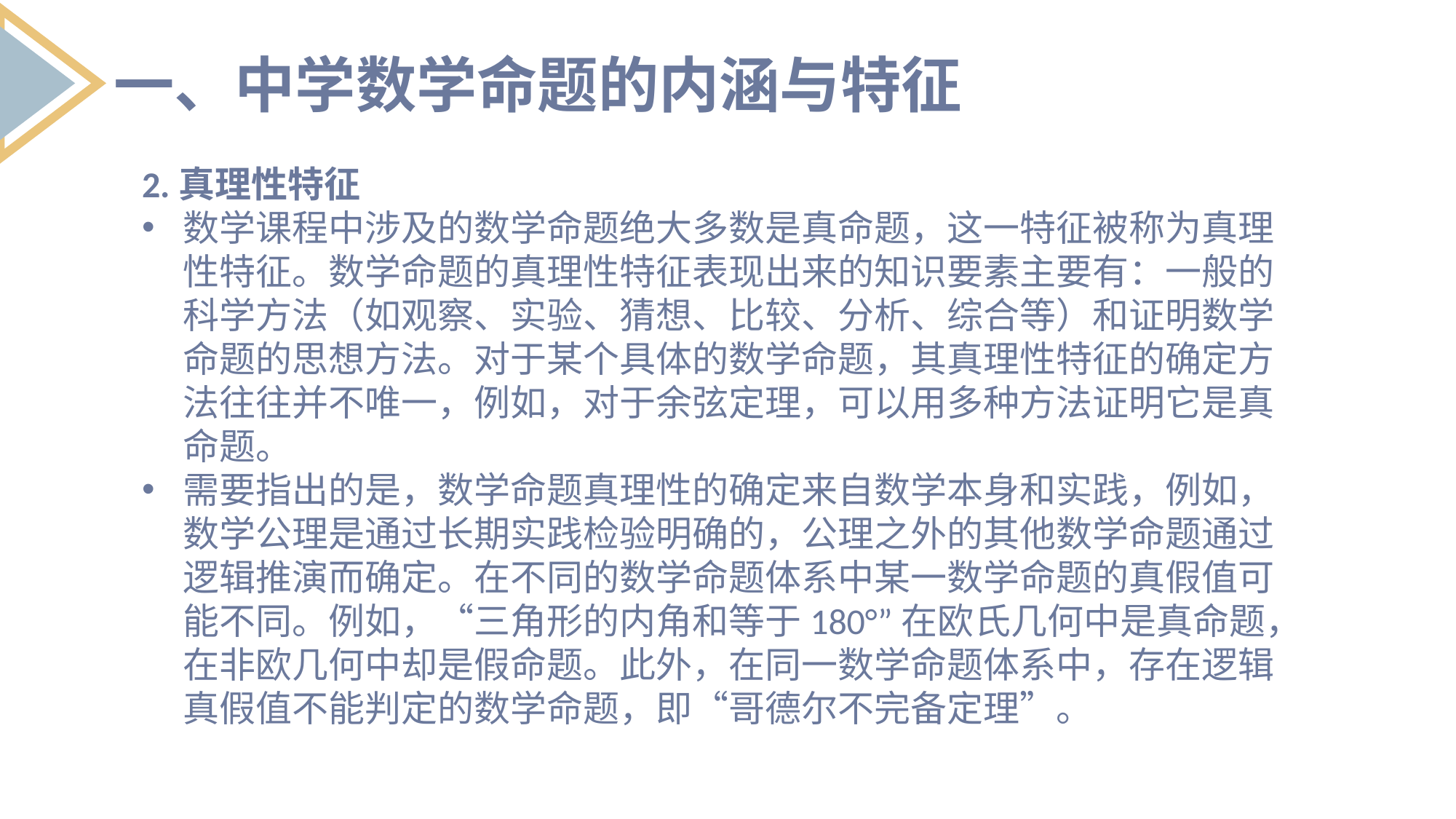

一、中学数学命题的内涵与特征

2.真理性特征
数学课程中涉及的数学命题绝大多数是真命题，这一特征被称为真理性特征。数学命题的真理性特征表现出来的知识要素主要有：一般的科学方法（如观察、实验、猜想、比较、分析、综合等）和证明数学命题的思想方法。对于某个具体的数学命题，其真理性特征的确定方法往往并不唯一，例如，对于余弦定理，可以用多种方法证明它是真命题。
需要指出的是，数学命题真理性的确定来自数学本身和实践，例如，数学公理是通过长期实践检验明确的，公理之外的其他数学命题通过逻辑推演而确定。在不同的数学命题体系中某一数学命题的真假值可能不同。例如，“三角形的内角和等于180°”在欧氏几何中是真命题，在非欧几何中却是假命题。此外，在同一数学命题体系中，存在逻辑真假值不能判定的数学命题，即“哥德尔不完备定理”。